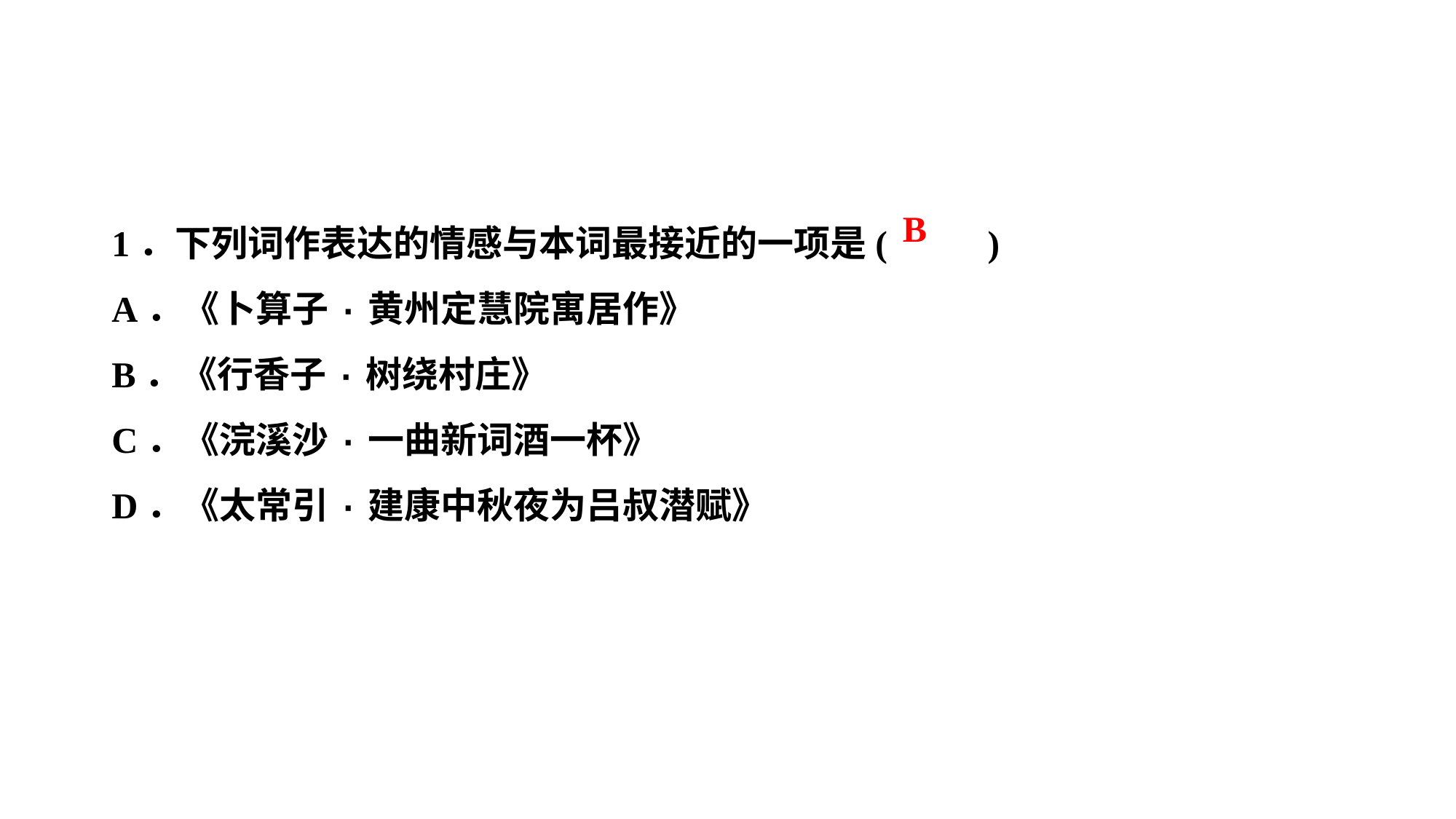

1．下列词作表达的情感与本词最接近的一项是(           )
A．《卜算子·黄州定慧院寓居作》
B．《行香子·树绕村庄》
C．《浣溪沙·一曲新词酒一杯》
D．《太常引·建康中秋夜为吕叔潜赋》
B